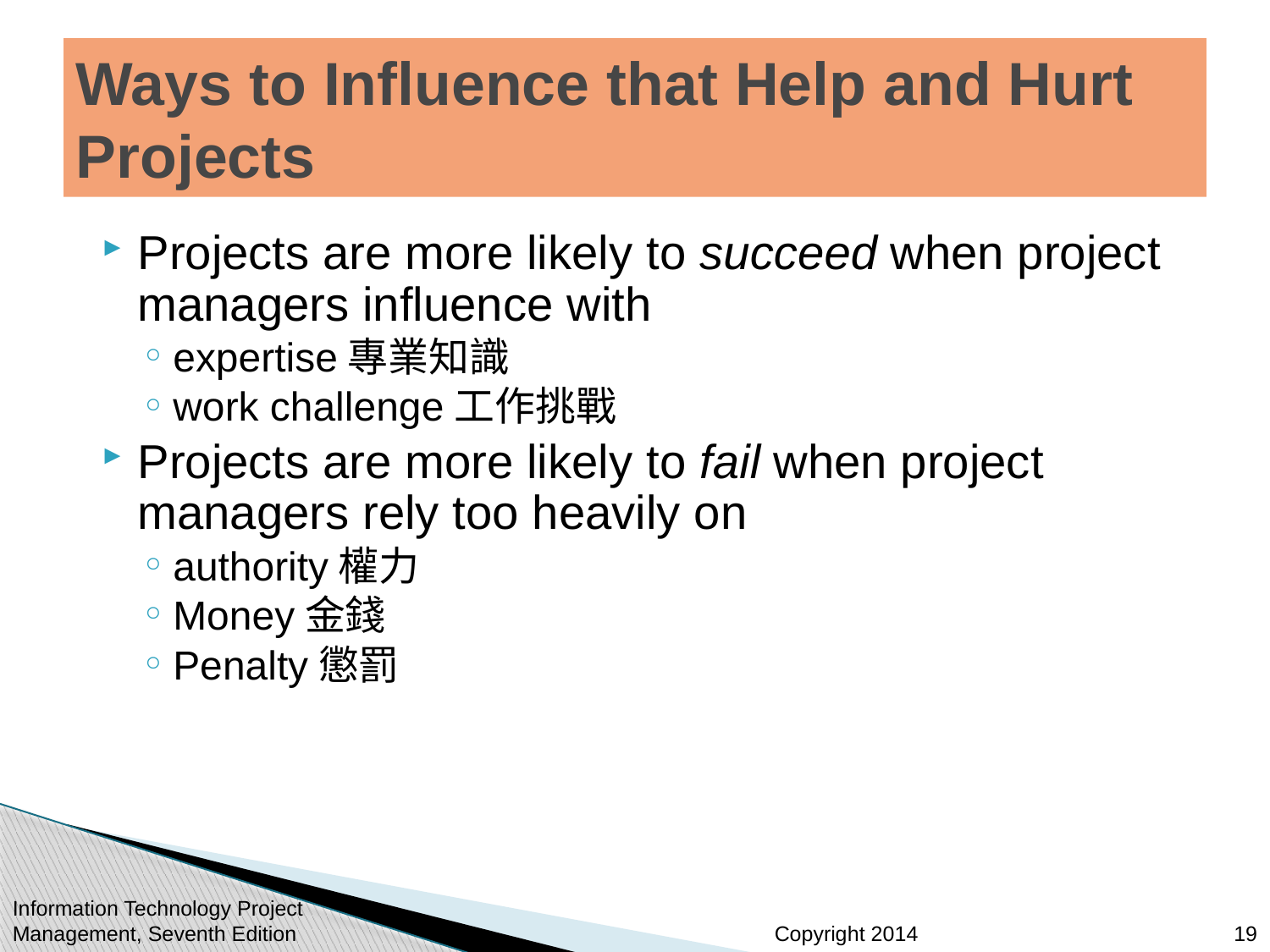

# Ways to Influence that Help and Hurt Projects
Projects are more likely to succeed when project managers influence with
expertise專業知識
work challenge工作挑戰
Projects are more likely to fail when project managers rely too heavily on
authority權力
Money金錢
Penalty懲罰
Information Technology Project Management, Seventh Edition
19